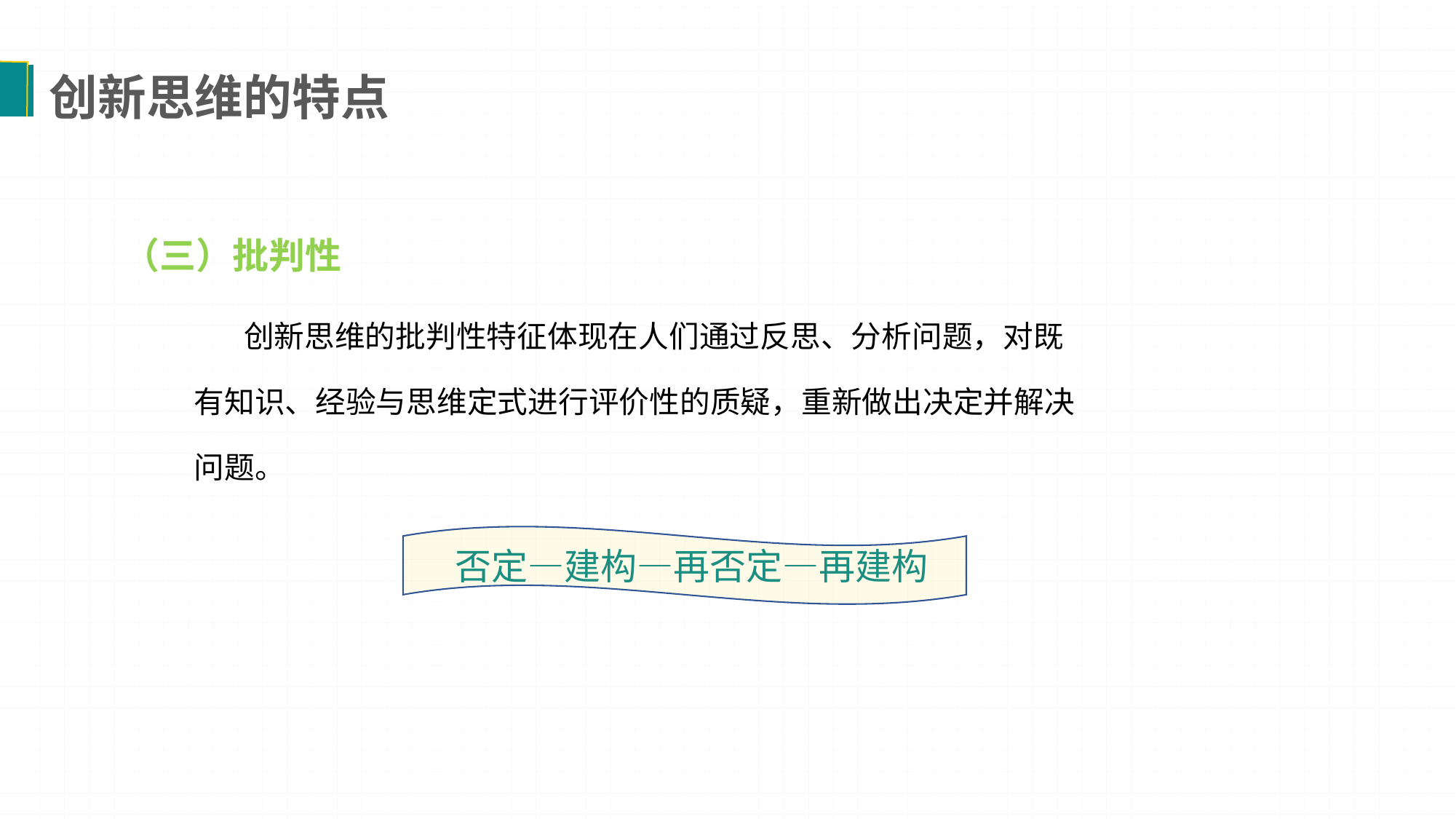

创新思维的特点

（三）批判性
       创新思维的批判性特征体现在人们通过反思、分析问题，对既有知识、经验与思维定式进行评价性的质疑，重新做出决定并解决问题。

否定—建构—再否定—再建构